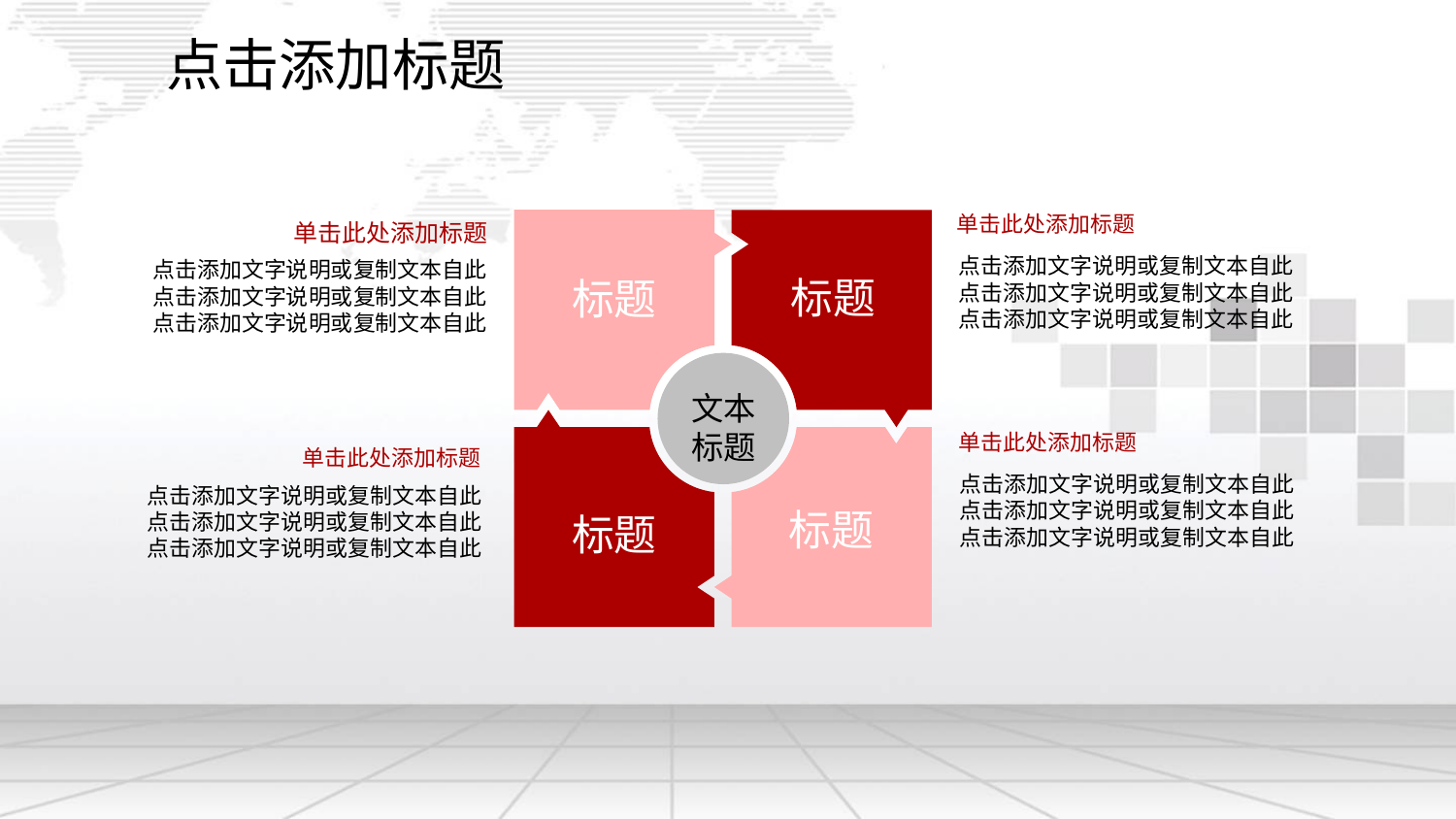

点击添加标题
单击此处添加标题
点击添加文字说明或复制文本自此
点击添加文字说明或复制文本自此
点击添加文字说明或复制文本自此

标题

标题

标题

标题
单击此处添加标题
点击添加文字说明或复制文本自此
点击添加文字说明或复制文本自此
点击添加文字说明或复制文本自此

文本
标题
单击此处添加标题
点击添加文字说明或复制文本自此
点击添加文字说明或复制文本自此
点击添加文字说明或复制文本自此
单击此处添加标题
点击添加文字说明或复制文本自此
点击添加文字说明或复制文本自此
点击添加文字说明或复制文本自此